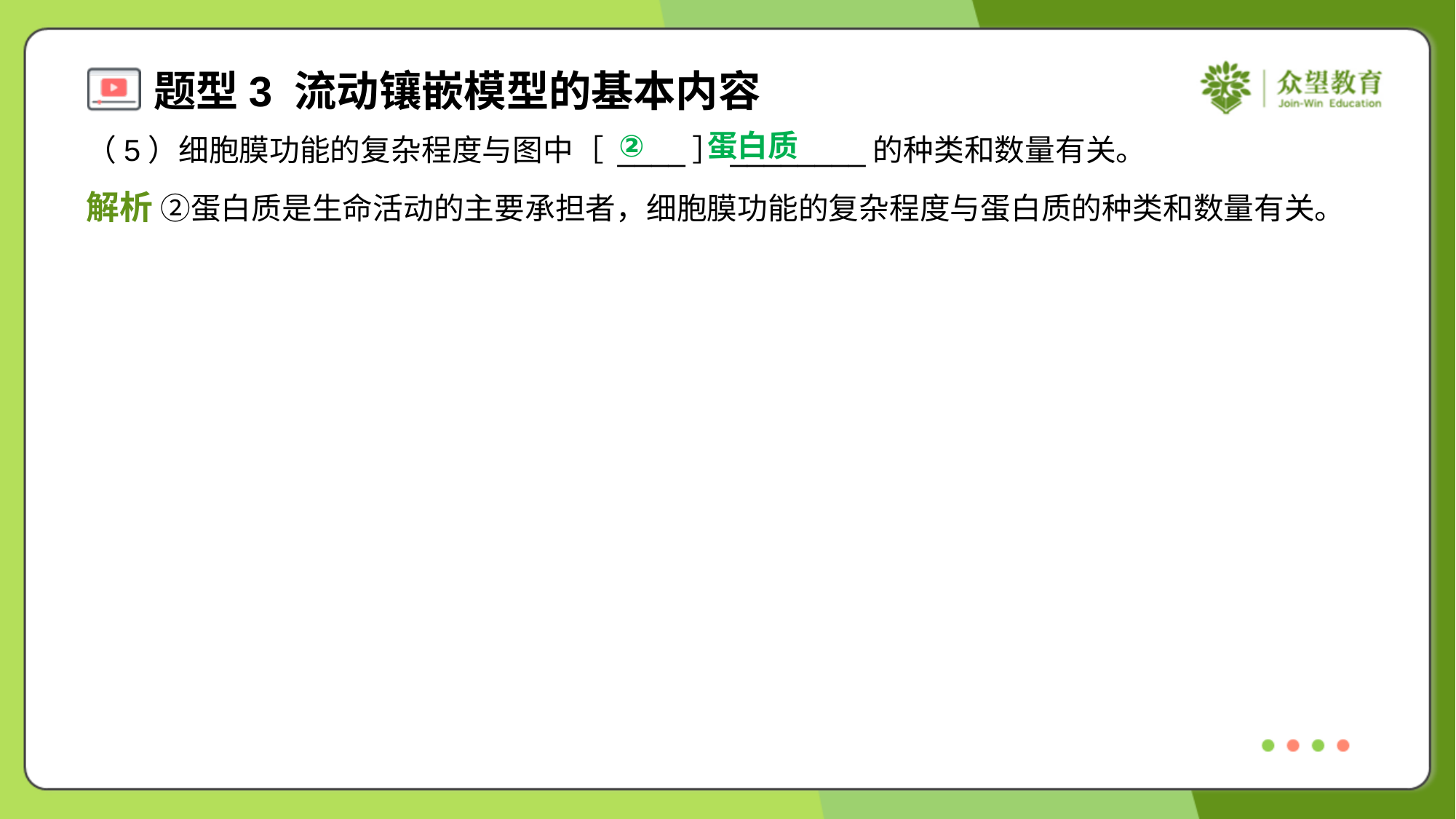

②
蛋白质
（5）细胞膜功能的复杂程度与图中［ ____］________的种类和数量有关。
解析 ②蛋白质是生命活动的主要承担者，细胞膜功能的复杂程度与蛋白质的种类和数量有关。